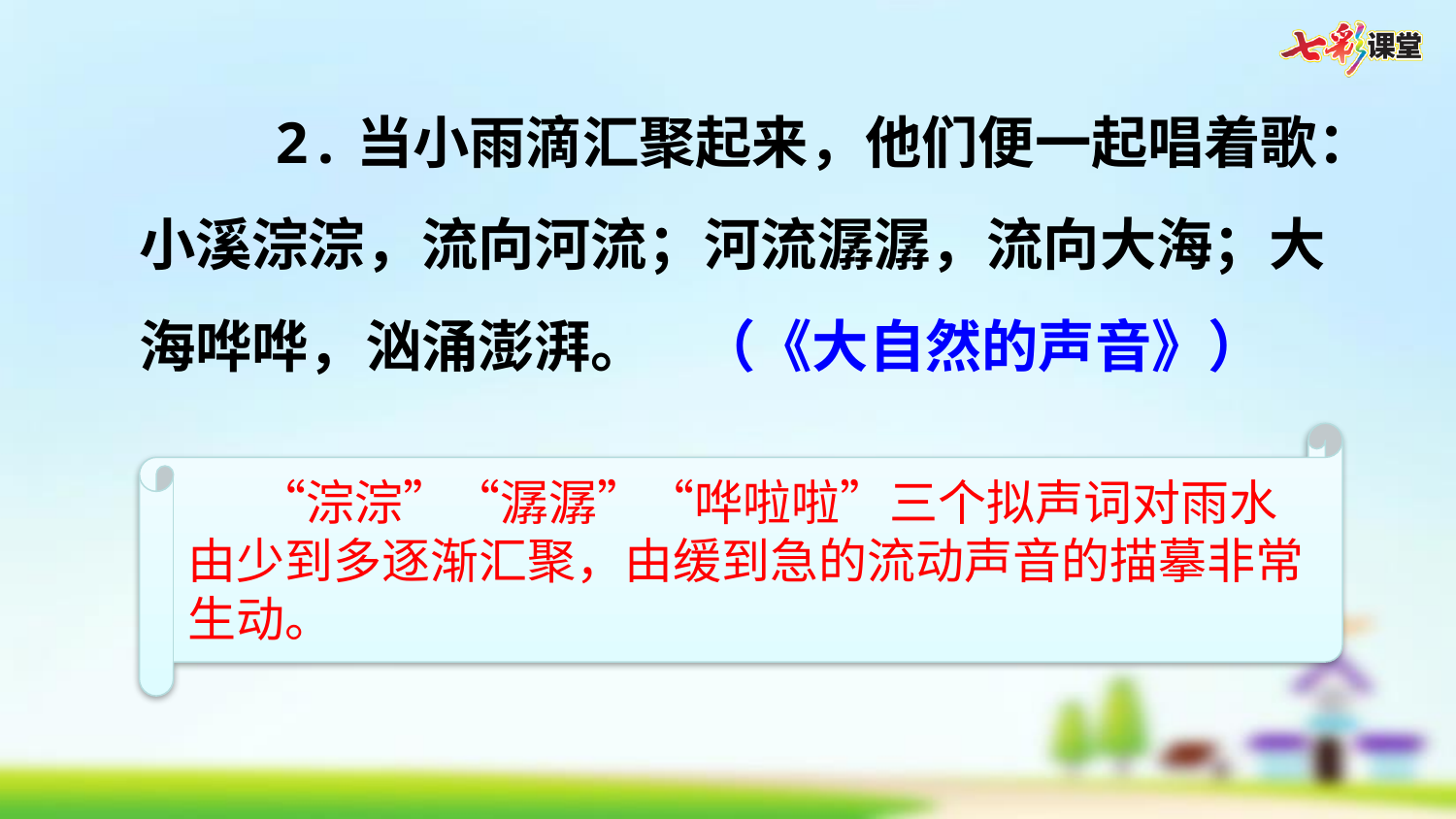

2.当小雨滴汇聚起来，他们便一起唱着歌：小溪淙淙，流向河流；河流潺潺，流向大海；大海哗哗，汹涌澎湃。    （《大自然的声音》）
　  “淙淙”“潺潺”“哗啦啦”三个拟声词对雨水由少到多逐渐汇聚，由缓到急的流动声音的描摹非常生动。